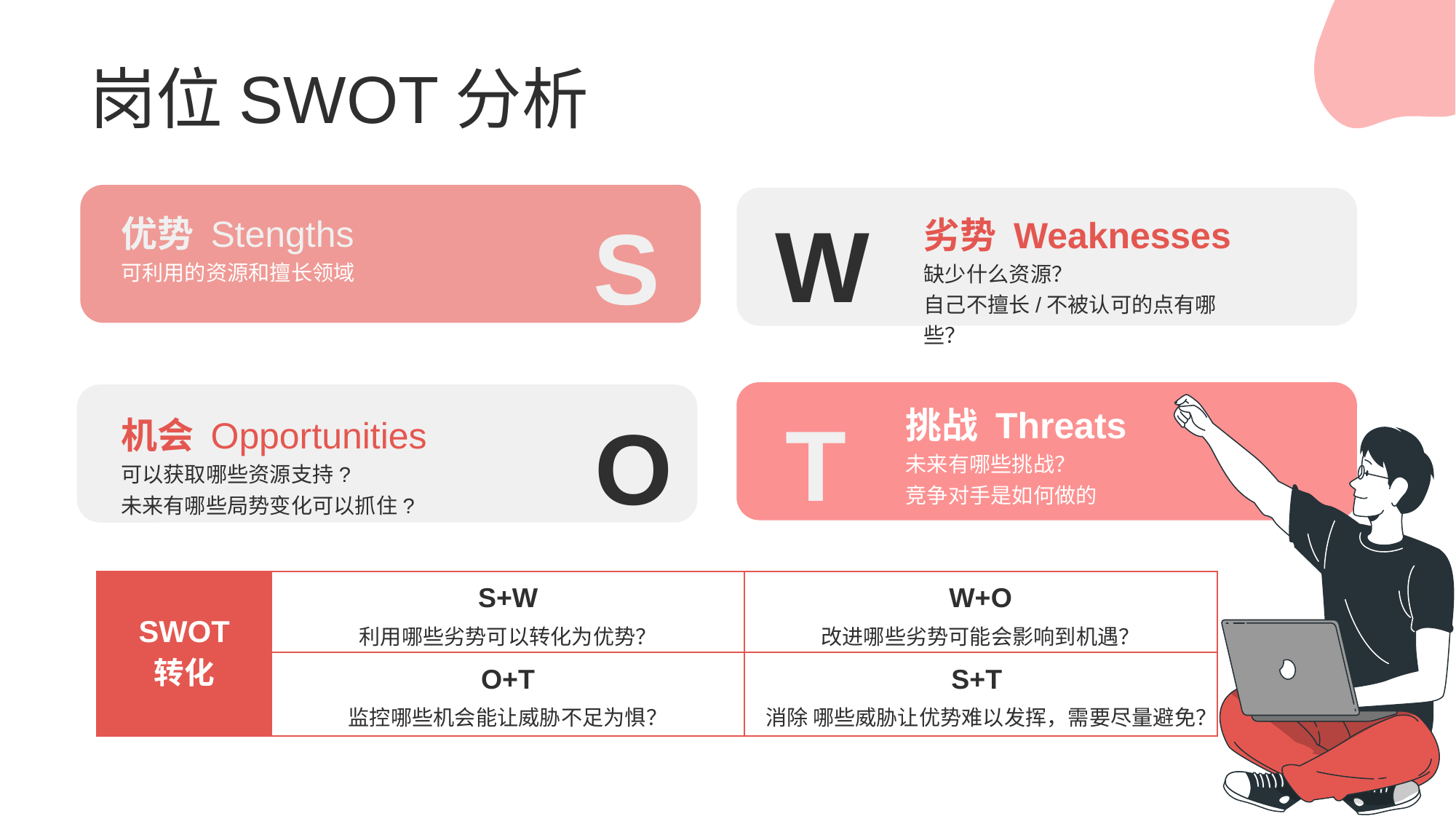

岗位SWOT分析

优势 Stengths
可利用的资源和擅长领域

劣势 Weaknesses
缺少什么资源？
自己不擅长/不被认可的点有哪些？
W
S

挑战 Threats
未来有哪些挑战？
竞争对手是如何做的

机会 Opportunities
可以获取哪些资源支持?
未来有哪些局势变化可以抓住?

T
O
| SWOT 转化 | S+W 利用哪些劣势可以转化为优势？ | W+O 改进哪些劣势可能会影响到机遇？ |
| --- | --- | --- |
|  | O+T 监控哪些机会能让威胁不足为惧？ | S+T 消除 哪些威胁让优势难以发挥，需要尽量避免？ |